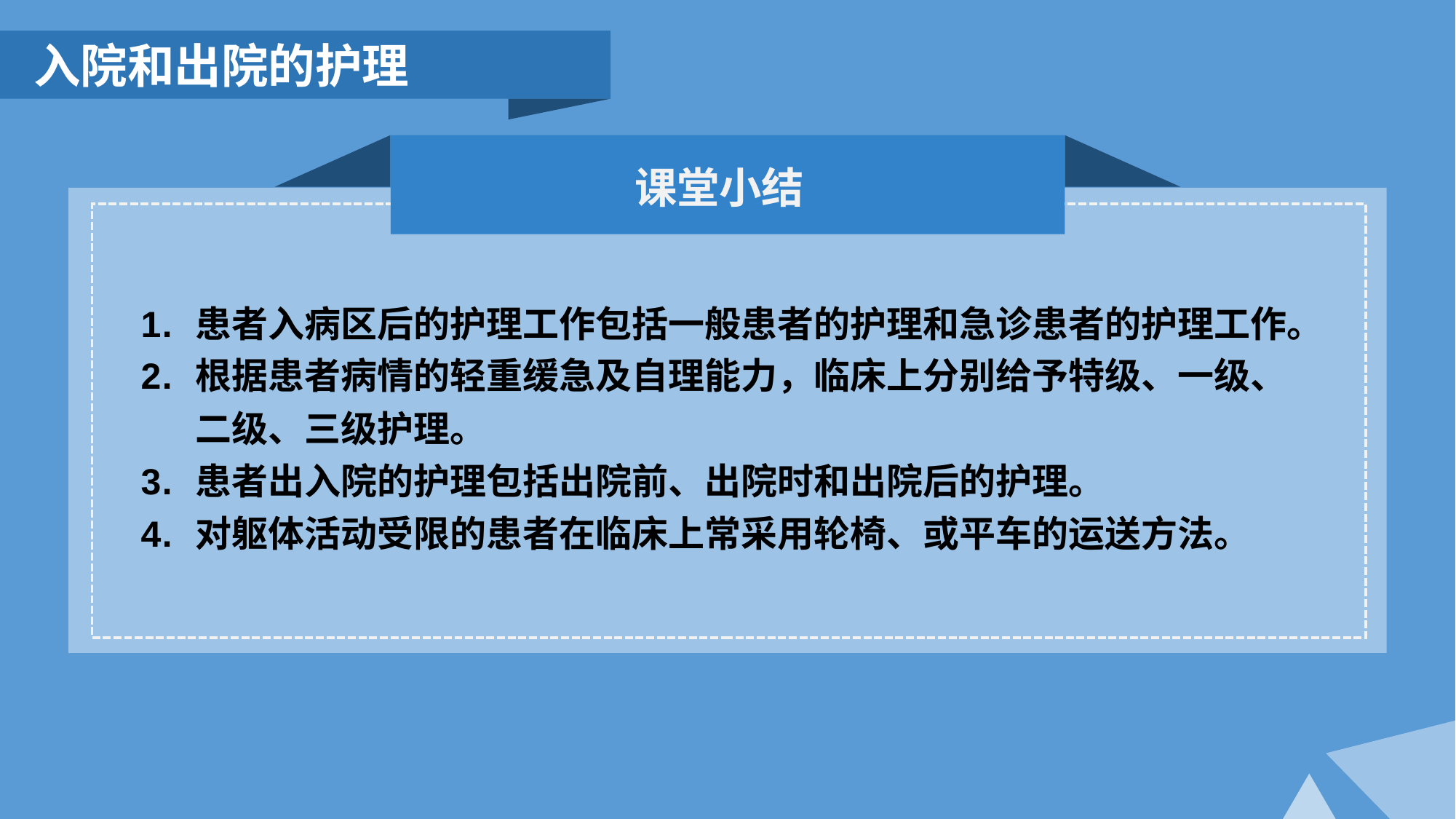

入院和出院的护理

课堂小结

患者入病区后的护理工作包括一般患者的护理和急诊患者的护理工作。
根据患者病情的轻重缓急及自理能力，临床上分别给予特级、一级、二级、三级护理。
患者出入院的护理包括出院前、出院时和出院后的护理。
对躯体活动受限的患者在临床上常采用轮椅、或平车的运送方法。